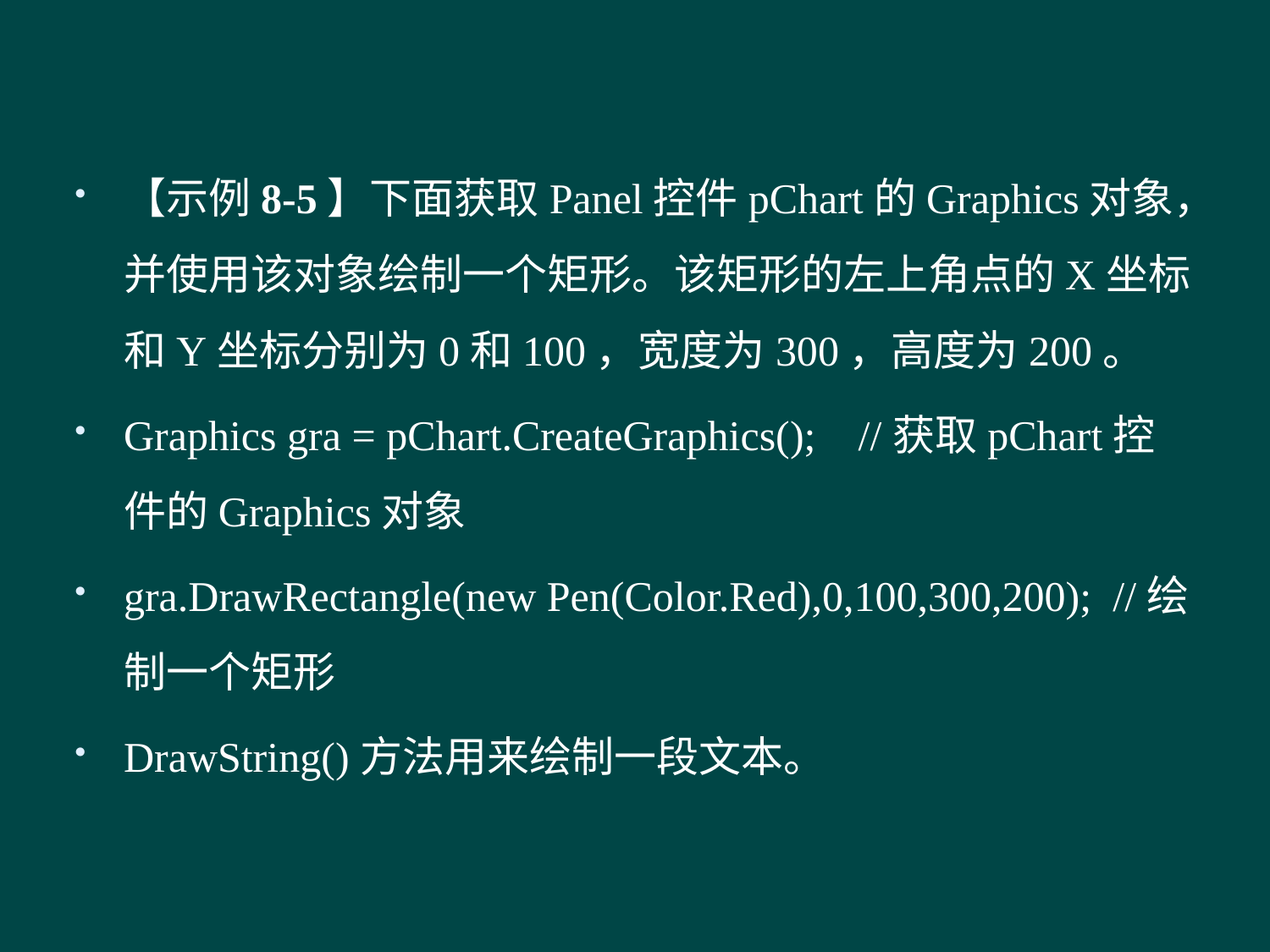

#
【示例8-5】下面获取Panel控件pChart的Graphics对象，并使用该对象绘制一个矩形。该矩形的左上角点的X坐标和Y坐标分别为0和100，宽度为300，高度为200。
Graphics gra = pChart.CreateGraphics();    //获取pChart控件的Graphics对象
gra.DrawRectangle(new Pen(Color.Red),0,100,300,200);  //绘制一个矩形
DrawString()方法用来绘制一段文本。